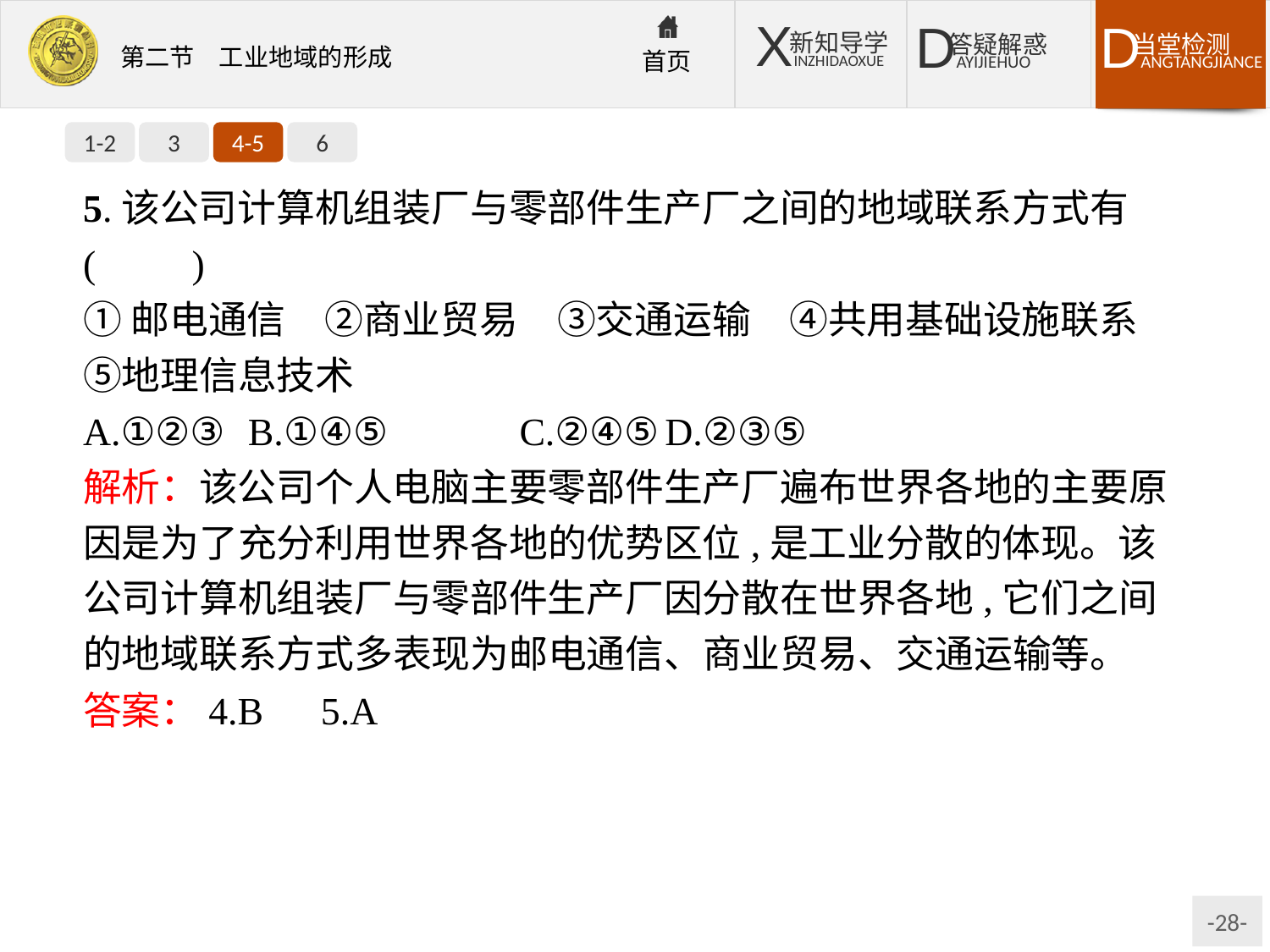

1-2
3
4-5
6
5.该公司计算机组装厂与零部件生产厂之间的地域联系方式有(　　)
①邮电通信　②商业贸易　③交通运输　④共用基础设施联系　⑤地理信息技术
A.①②③	B.①④⑤	C.②④⑤	D.②③⑤
解析：该公司个人电脑主要零部件生产厂遍布世界各地的主要原因是为了充分利用世界各地的优势区位,是工业分散的体现。该公司计算机组装厂与零部件生产厂因分散在世界各地,它们之间的地域联系方式多表现为邮电通信、商业贸易、交通运输等。
答案：4.B　5.A